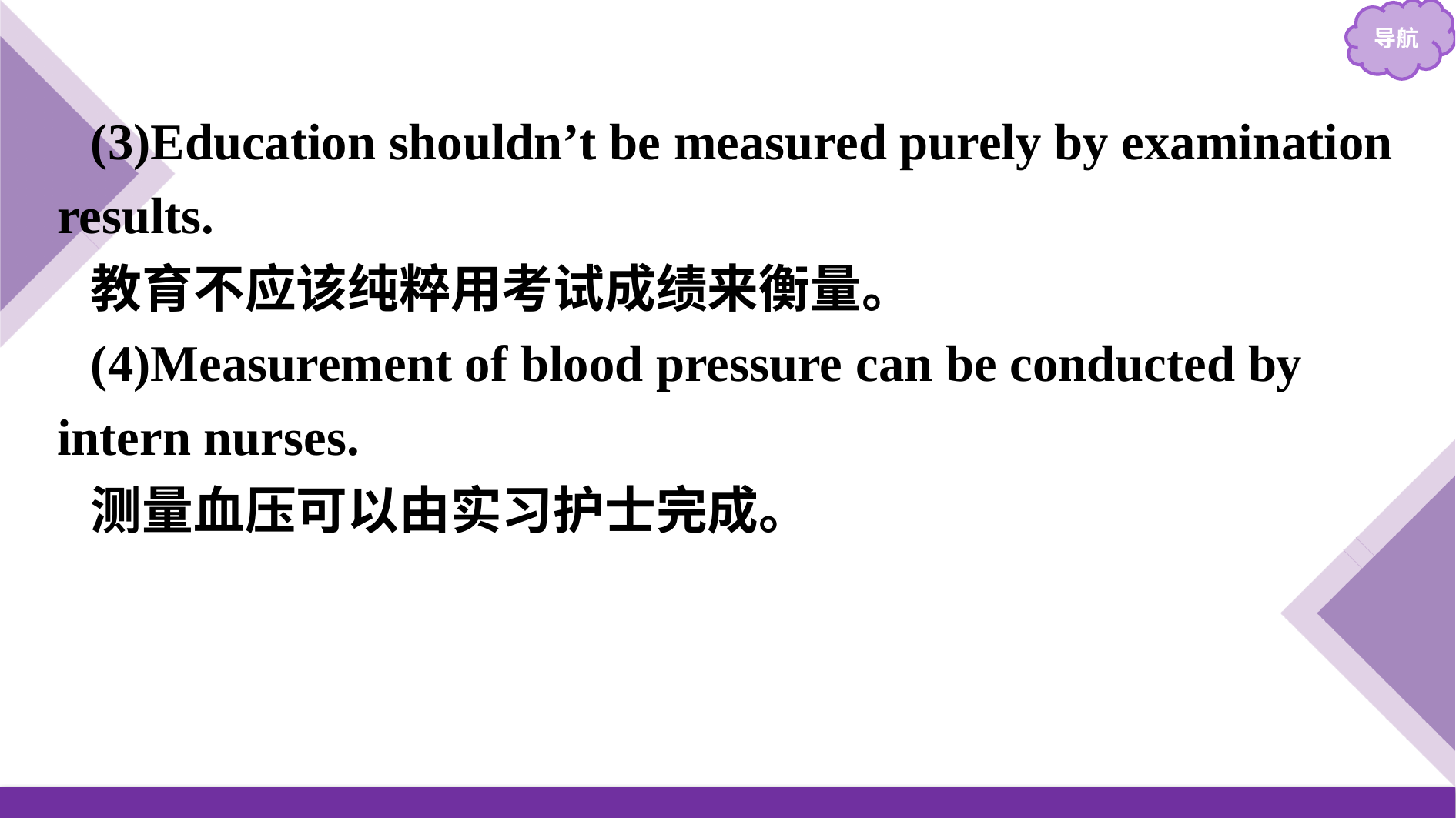

(3)Education shouldn’t be measured purely by examination results.
教育不应该纯粹用考试成绩来衡量。
(4)Measurement of blood pressure can be conducted by intern nurses.
测量血压可以由实习护士完成。